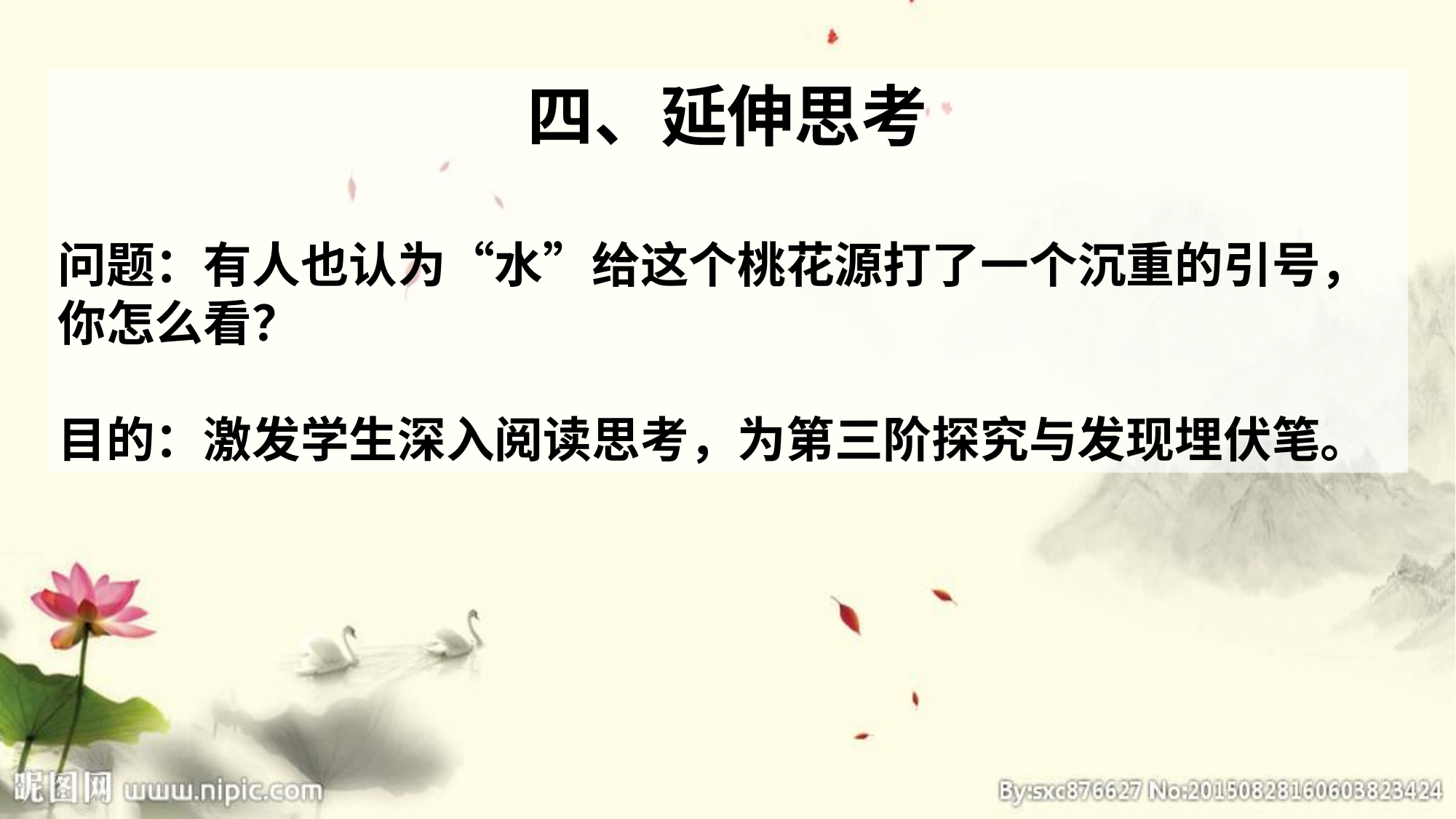

四、延伸思考

问题：有人也认为“水”给这个桃花源打了一个沉重的引号，你怎么看？

目的：激发学生深入阅读思考，为第三阶探究与发现埋伏笔。